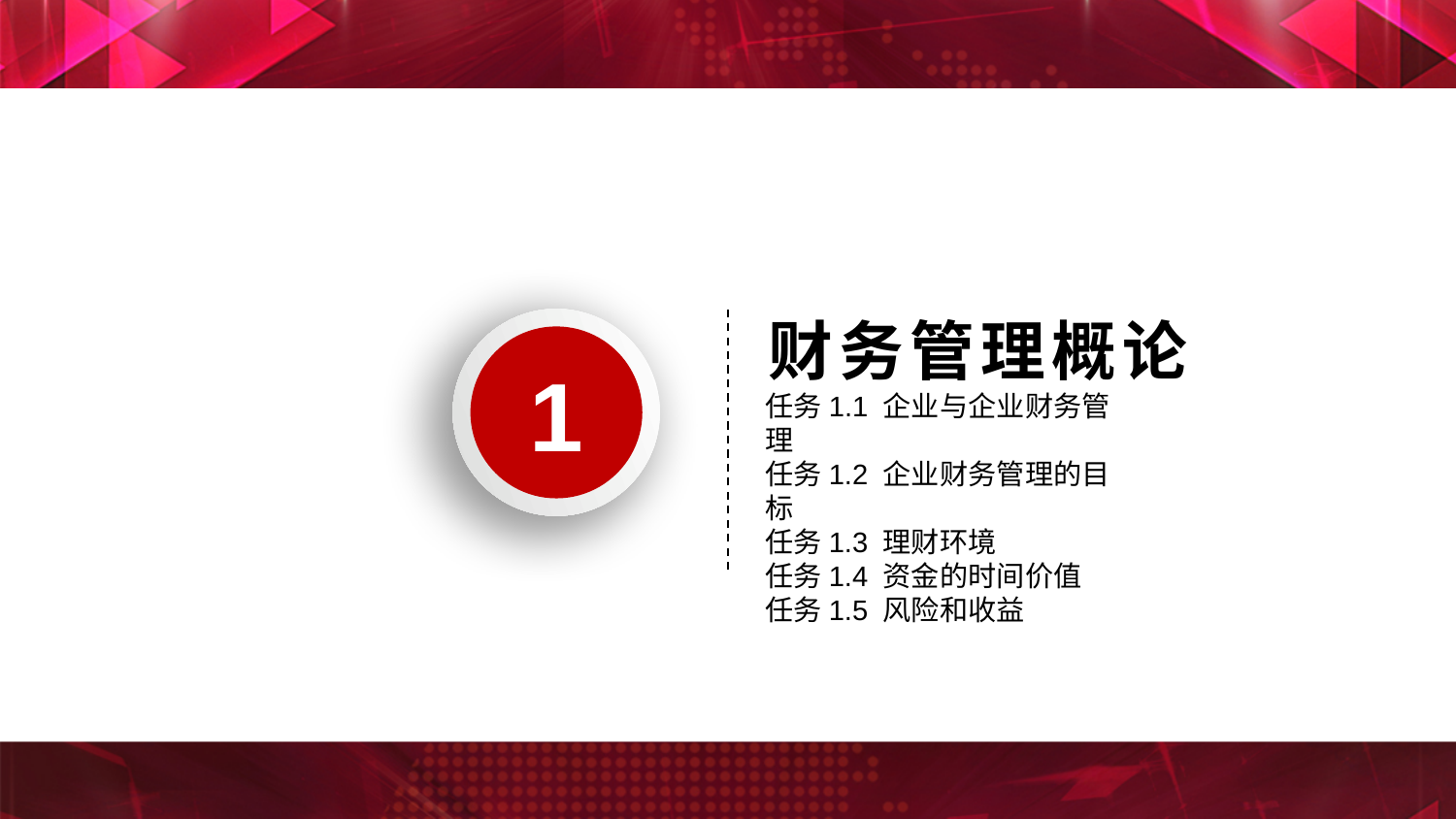

财务管理概论

1
任务1.1 企业与企业财务管理
任务1.2 企业财务管理的目标
任务1.3 理财环境
任务1.4 资金的时间价值
任务1.5 风险和收益